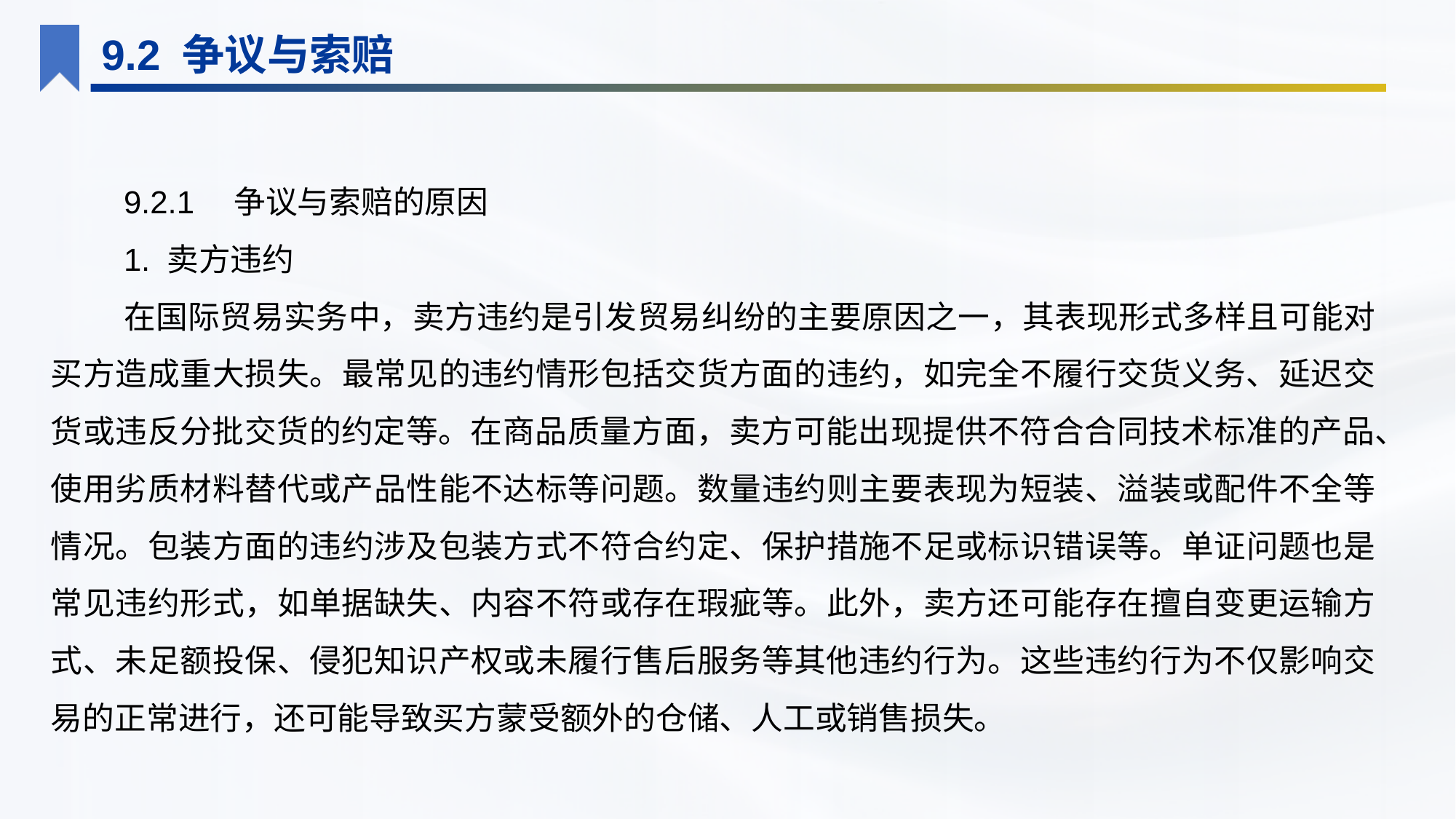

9.2 争议与索赔
9.2.1　争议与索赔的原因
1. 卖方违约
在国际贸易实务中，卖方违约是引发贸易纠纷的主要原因之一，其表现形式多样且可能对买方造成重大损失。最常见的违约情形包括交货方面的违约，如完全不履行交货义务、延迟交货或违反分批交货的约定等。在商品质量方面，卖方可能出现提供不符合合同技术标准的产品、使用劣质材料替代或产品性能不达标等问题。数量违约则主要表现为短装、溢装或配件不全等情况。包装方面的违约涉及包装方式不符合约定、保护措施不足或标识错误等。单证问题也是常见违约形式，如单据缺失、内容不符或存在瑕疵等。此外，卖方还可能存在擅自变更运输方式、未足额投保、侵犯知识产权或未履行售后服务等其他违约行为。这些违约行为不仅影响交易的正常进行，还可能导致买方蒙受额外的仓储、人工或销售损失。